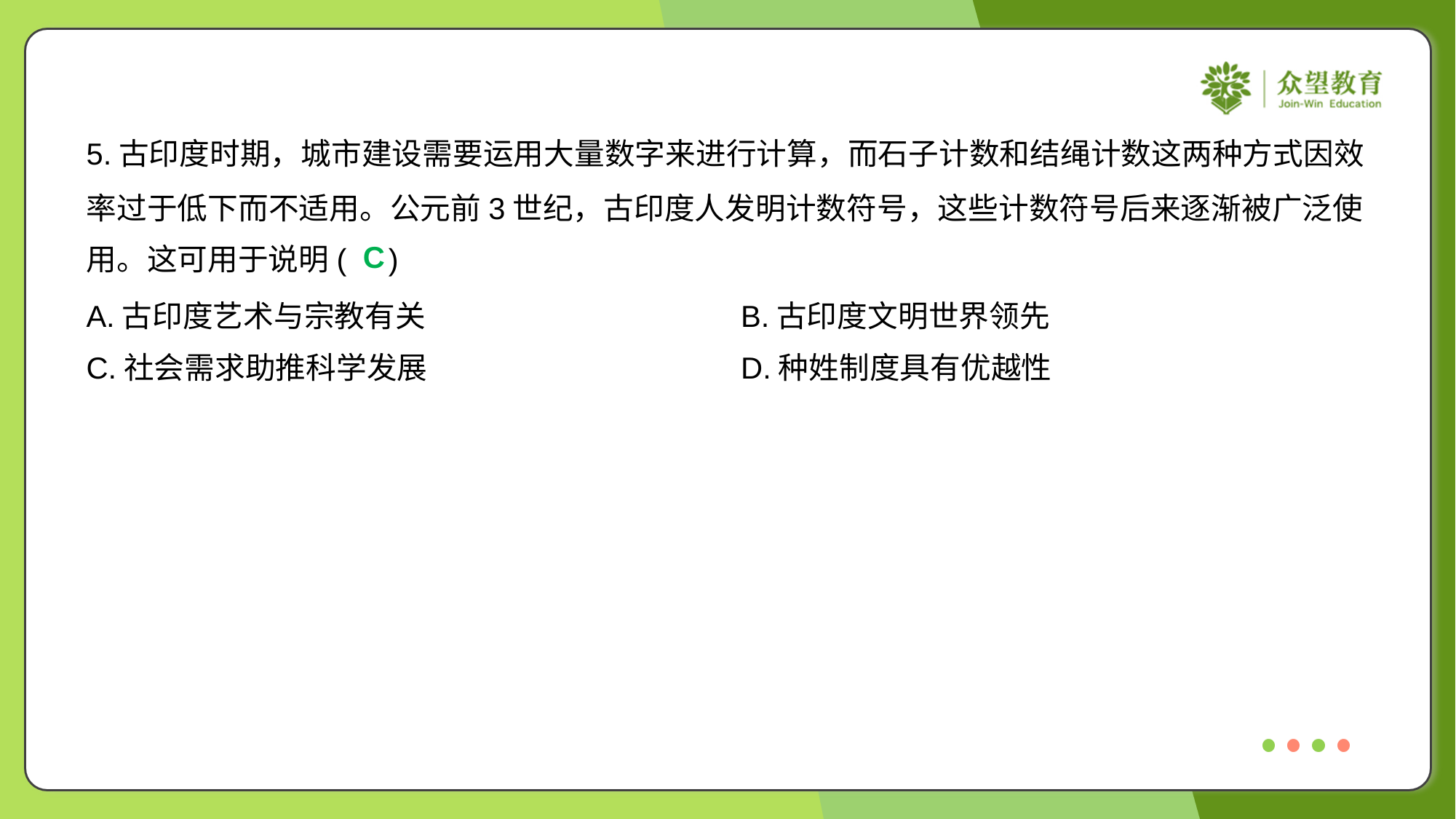

5.古印度时期，城市建设需要运用大量数字来进行计算，而石子计数和结绳计数这两种方式因效
率过于低下而不适用。公元前3世纪，古印度人发明计数符号，这些计数符号后来逐渐被广泛使
用。这可用于说明(     )
C
A.古印度艺术与宗教有关	B.古印度文明世界领先
C.社会需求助推科学发展	D.种姓制度具有优越性